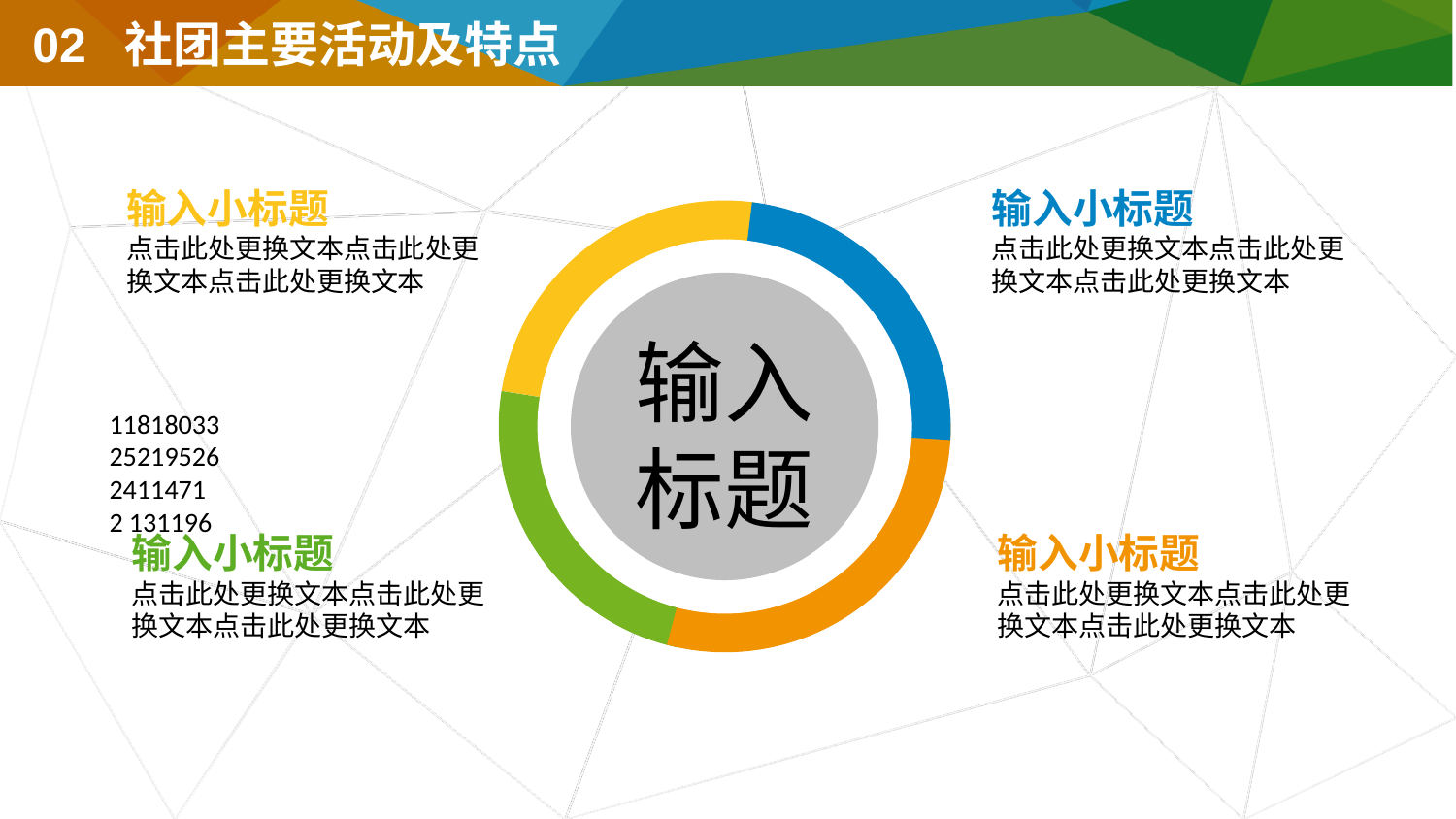

02  社团主要活动及特点

输入标题
输入小标题
点击此处更换文本点击此处更换文本点击此处更换文本
输入小标题
点击此处更换文本点击此处更换文本点击此处更换文本
11818033
25219526
2411471
2 131196

输入小标题
点击此处更换文本点击此处更换文本点击此处更换文本
输入小标题
点击此处更换文本点击此处更换文本点击此处更换文本